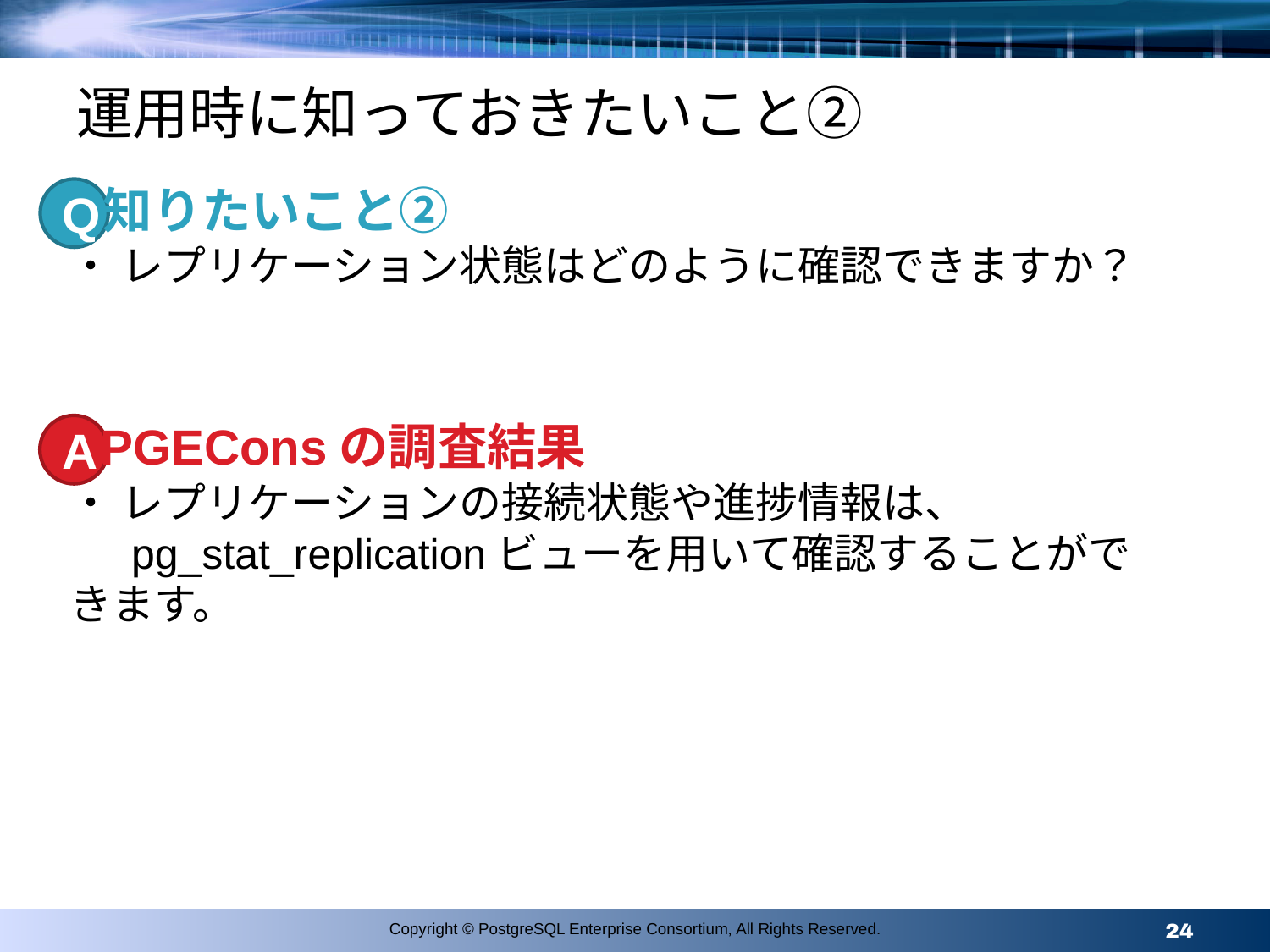

# 運用時に知っておきたいこと②
知りたいこと②
Q
・ レプリケーション状態はどのように確認できますか？
PGEConsの調査結果
A
・ レプリケーションの接続状態や進捗情報は、
　 pg_stat_replicationビューを用いて確認することができます。
24